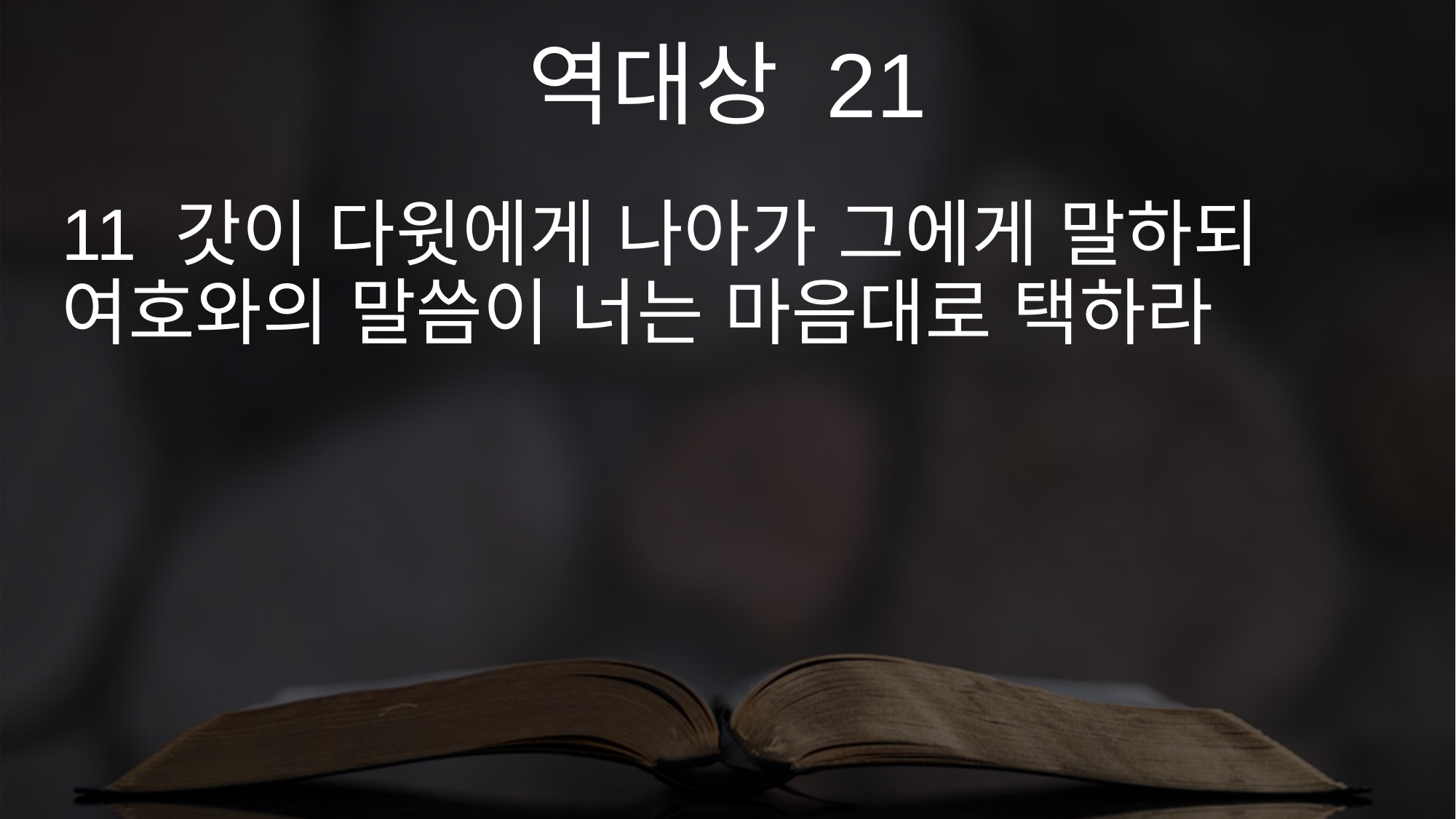

역대상 21
11 갓이 다윗에게 나아가 그에게 말하되 여호와의 말씀이 너는 마음대로 택하라